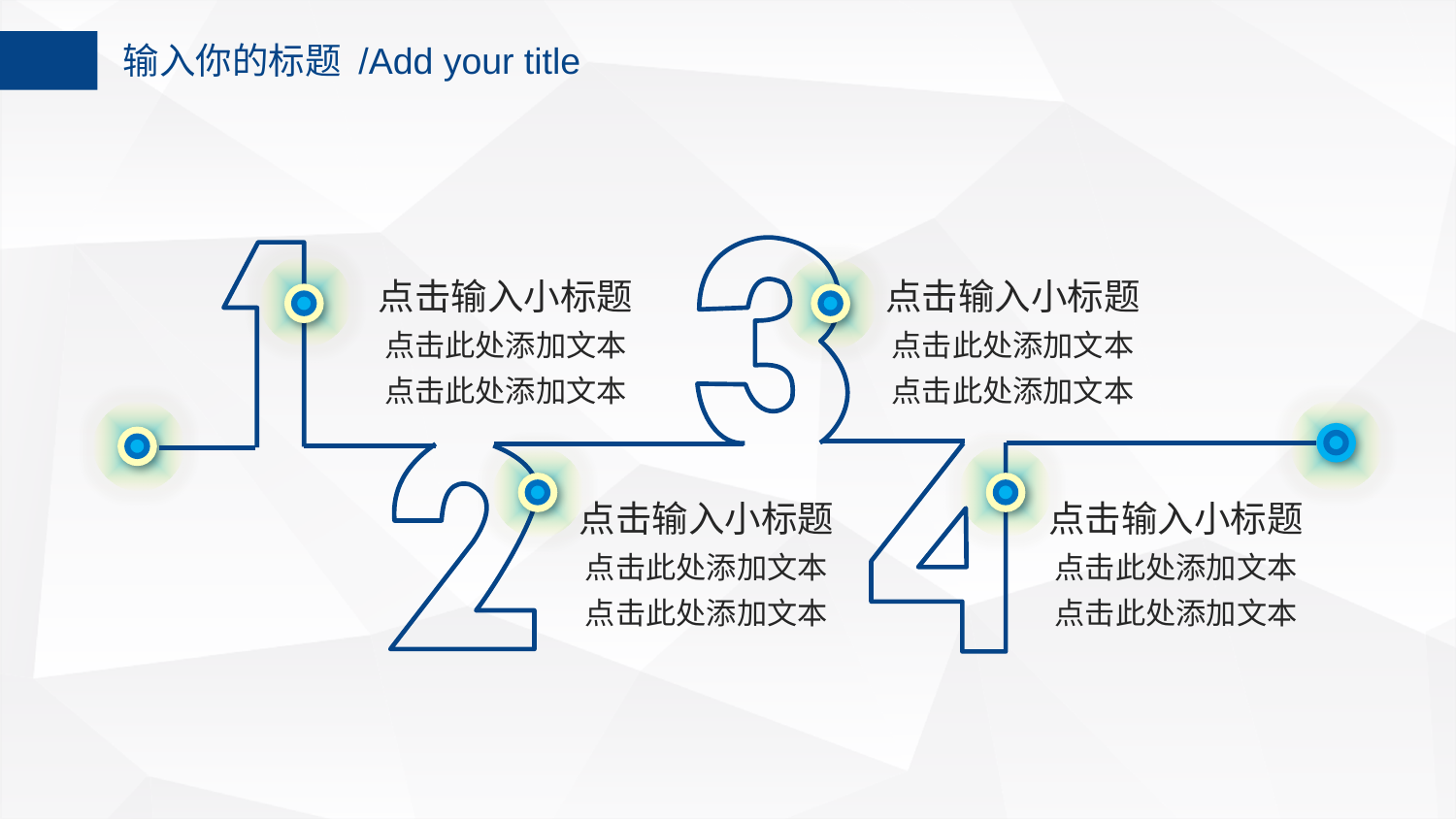

输入你的标题 /Add your title

点击输入小标题
点击此处添加文本
点击此处添加文本
点击输入小标题
点击此处添加文本
点击此处添加文本

点击输入小标题
点击此处添加文本
点击此处添加文本
点击输入小标题
点击此处添加文本
点击此处添加文本